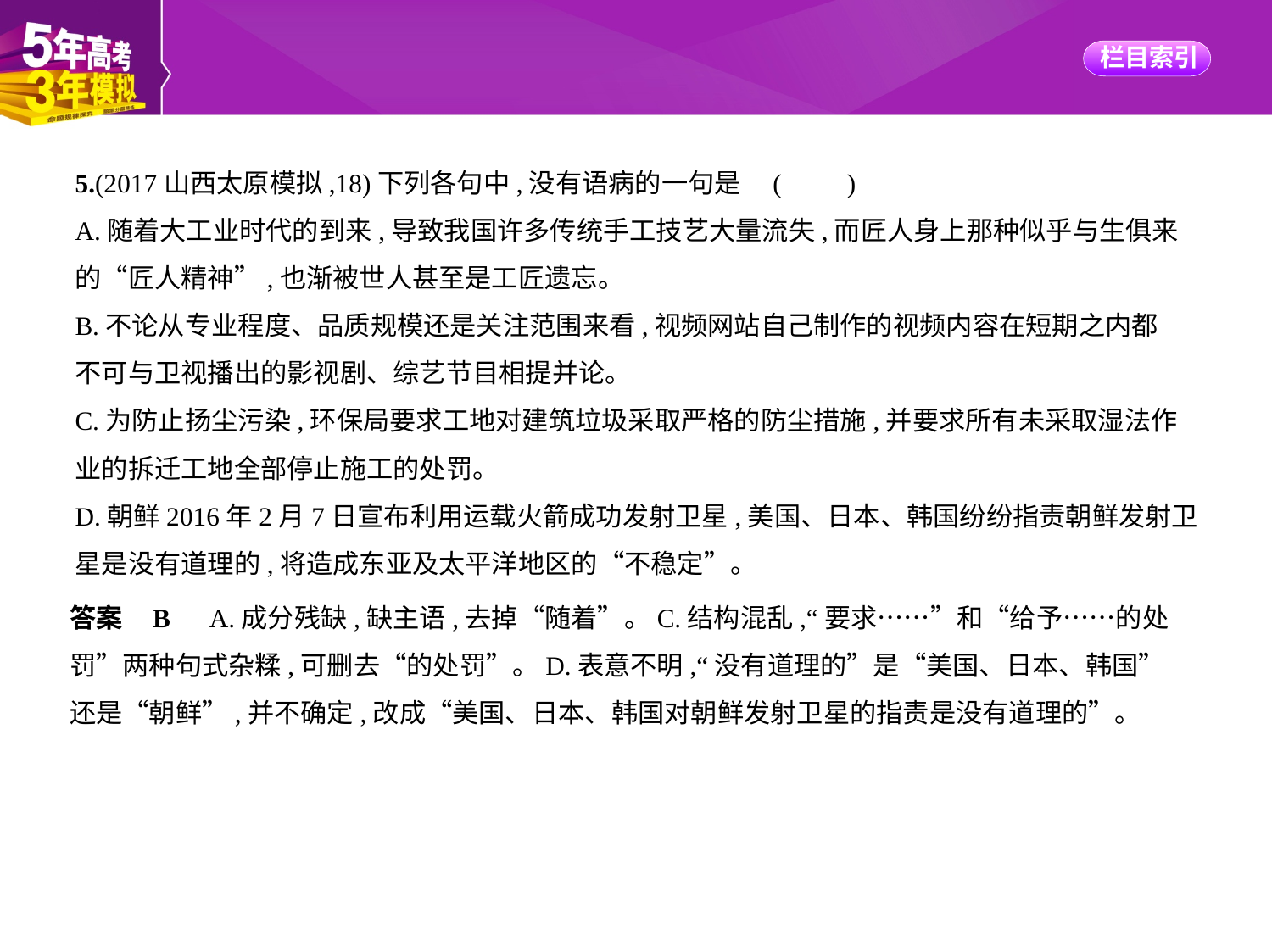

5.(2017山西太原模拟,18)下列各句中,没有语病的一句是 (　　)
A.随着大工业时代的到来,导致我国许多传统手工技艺大量流失,而匠人身上那种似乎与生俱来
的“匠人精神”,也渐被世人甚至是工匠遗忘。
B.不论从专业程度、品质规模还是关注范围来看,视频网站自己制作的视频内容在短期之内都
不可与卫视播出的影视剧、综艺节目相提并论。
C.为防止扬尘污染,环保局要求工地对建筑垃圾采取严格的防尘措施,并要求所有未采取湿法作
业的拆迁工地全部停止施工的处罚。
D.朝鲜2016年2月7日宣布利用运载火箭成功发射卫星,美国、日本、韩国纷纷指责朝鲜发射卫
星是没有道理的,将造成东亚及太平洋地区的“不稳定”。
答案    B　A.成分残缺,缺主语,去掉“随着”。C.结构混乱,“要求……”和“给予……的处
罚”两种句式杂糅,可删去“的处罚”。D.表意不明,“没有道理的”是“美国、日本、韩国”
还是“朝鲜”,并不确定,改成“美国、日本、韩国对朝鲜发射卫星的指责是没有道理的”。